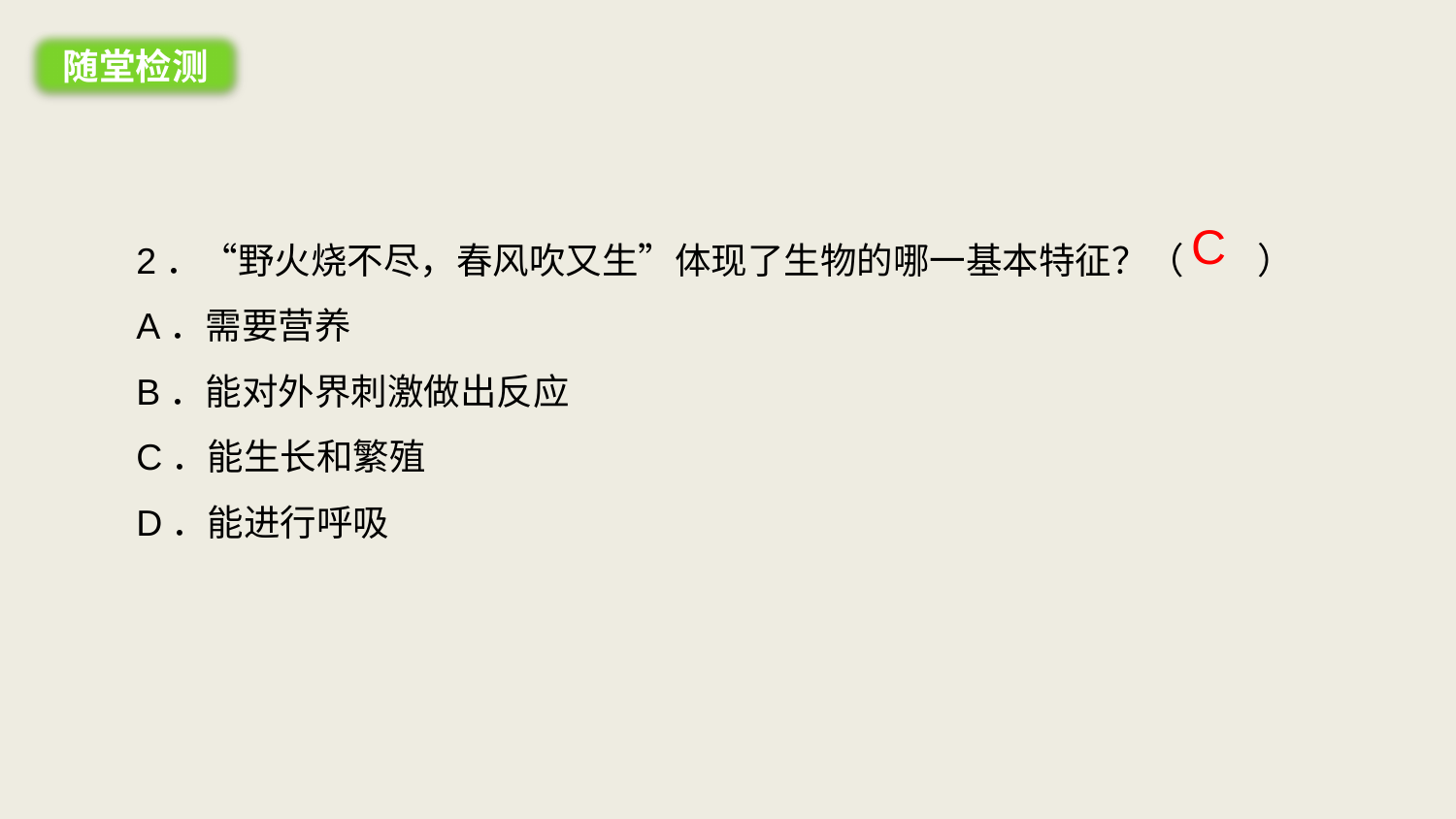

随堂检测
C
2．“野火烧不尽，春风吹又生”体现了生物的哪一基本特征？（　　）
A．需要营养
B．能对外界刺激做出反应
C．能生长和繁殖
D．能进行呼吸